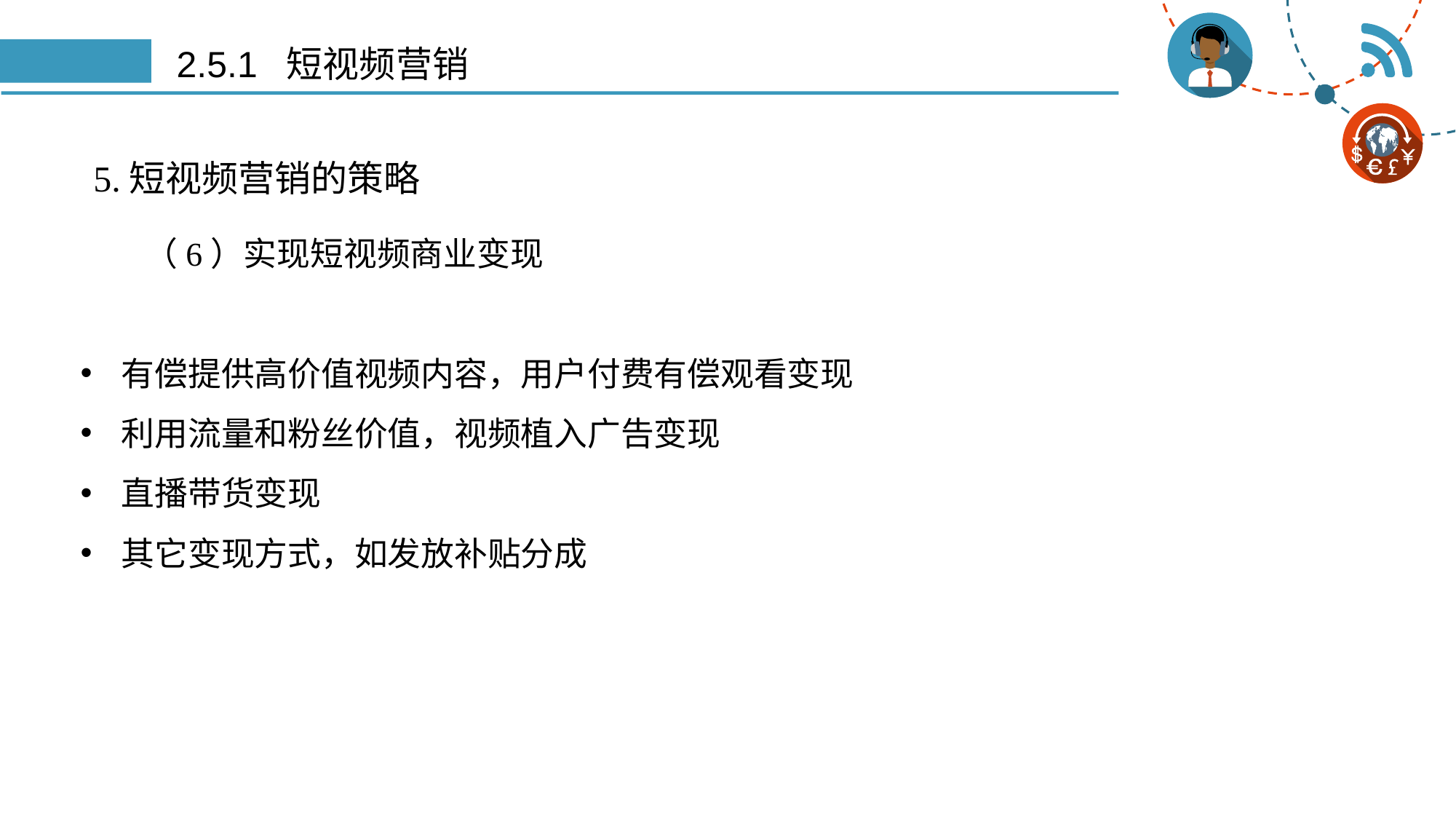

# 2.5.1  短视频营销

5.短视频营销的策略
（6）实现短视频商业变现

有偿提供高价值视频内容，用户付费有偿观看变现
利用流量和粉丝价值，视频植入广告变现
直播带货变现
其它变现方式，如发放补贴分成